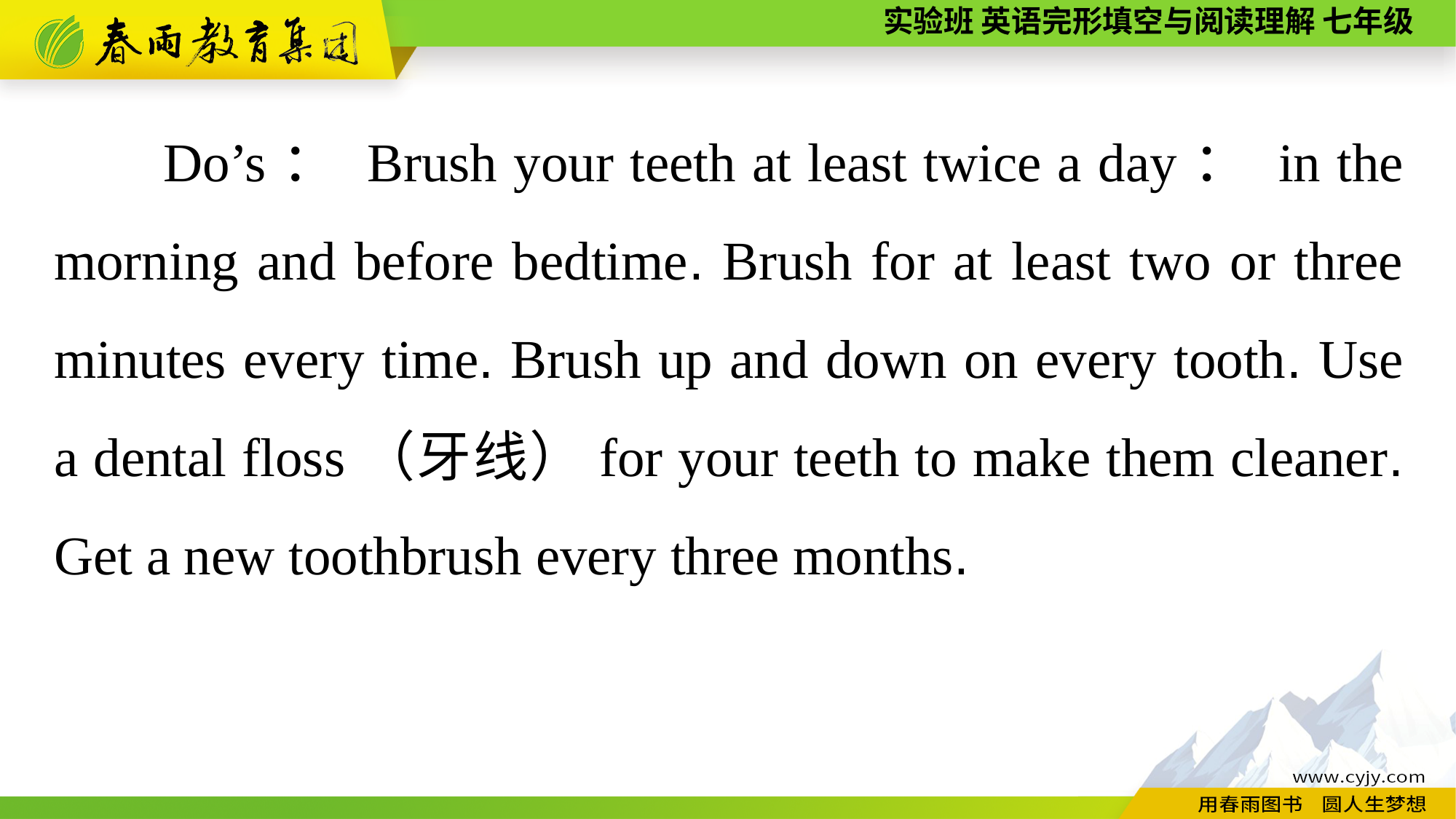

Do’s： Brush your teeth at least twice a day： in the morning and before bedtime. Brush for at least two or three minutes every time. Brush up and down on every tooth. Use a dental floss（牙线）for your teeth to make them cleaner. Get a new toothbrush every three months.